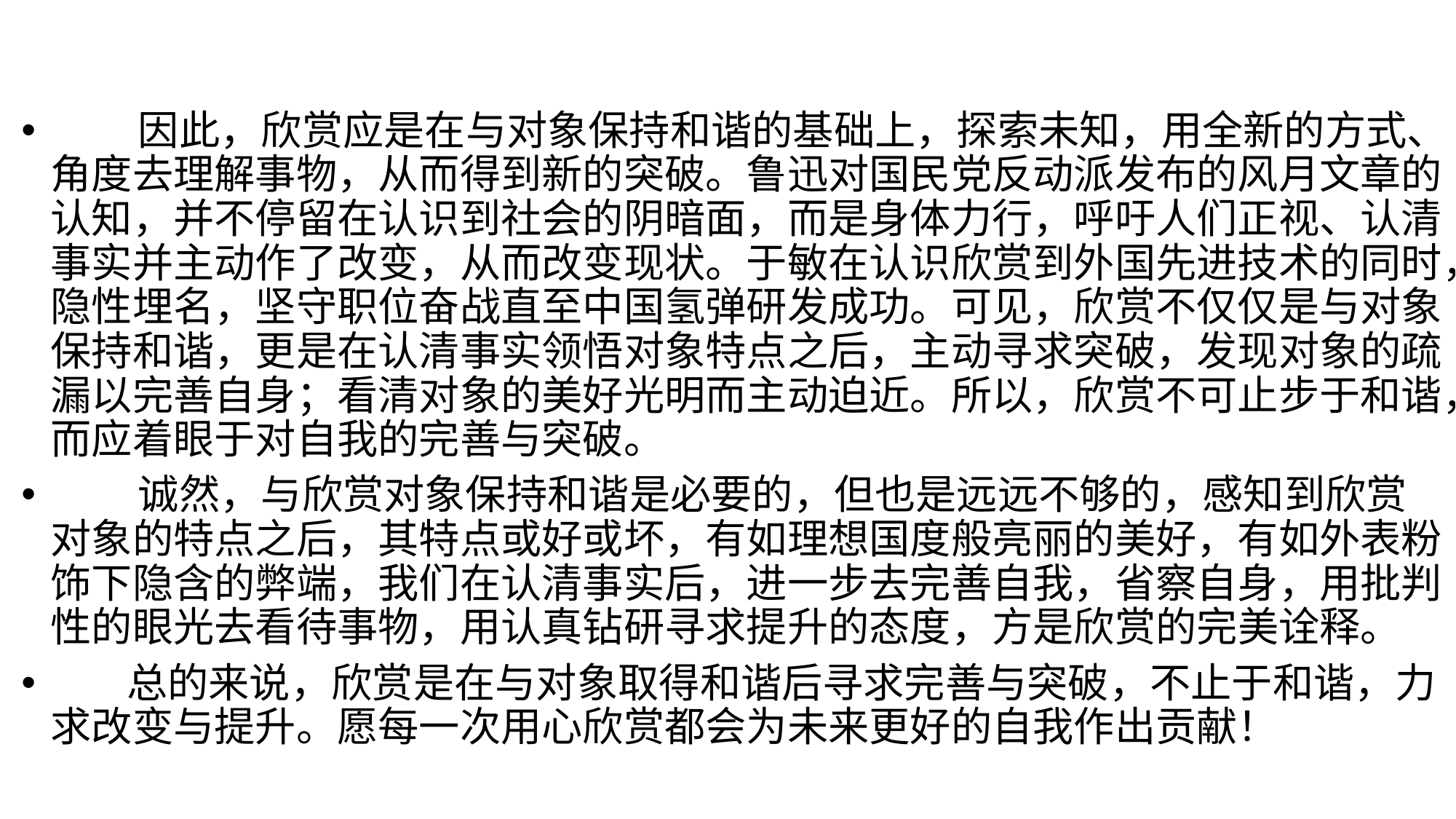

因此，欣赏应是在与对象保持和谐的基础上，探索未知，用全新的方式、角度去理解事物，从而得到新的突破。鲁迅对国民党反动派发布的风月文章的认知，并不停留在认识到社会的阴暗面，而是身体力行，呼吁人们正视、认清事实并主动作了改变，从而改变现状。于敏在认识欣赏到外国先进技术的同时，隐性埋名，坚守职位奋战直至中国氢弹研发成功。可见，欣赏不仅仅是与对象保持和谐，更是在认清事实领悟对象特点之后，主动寻求突破，发现对象的疏漏以完善自身；看清对象的美好光明而主动迫近。所以，欣赏不可止步于和谐，而应着眼于对自我的完善与突破。
       诚然，与欣赏对象保持和谐是必要的，但也是远远不够的，感知到欣赏对象的特点之后，其特点或好或坏，有如理想国度般亮丽的美好，有如外表粉饰下隐含的弊端，我们在认清事实后，进一步去完善自我，省察自身，用批判性的眼光去看待事物，用认真钻研寻求提升的态度，方是欣赏的完美诠释。
      总的来说，欣赏是在与对象取得和谐后寻求完善与突破，不止于和谐，力求改变与提升。愿每一次用心欣赏都会为未来更好的自我作出贡献！